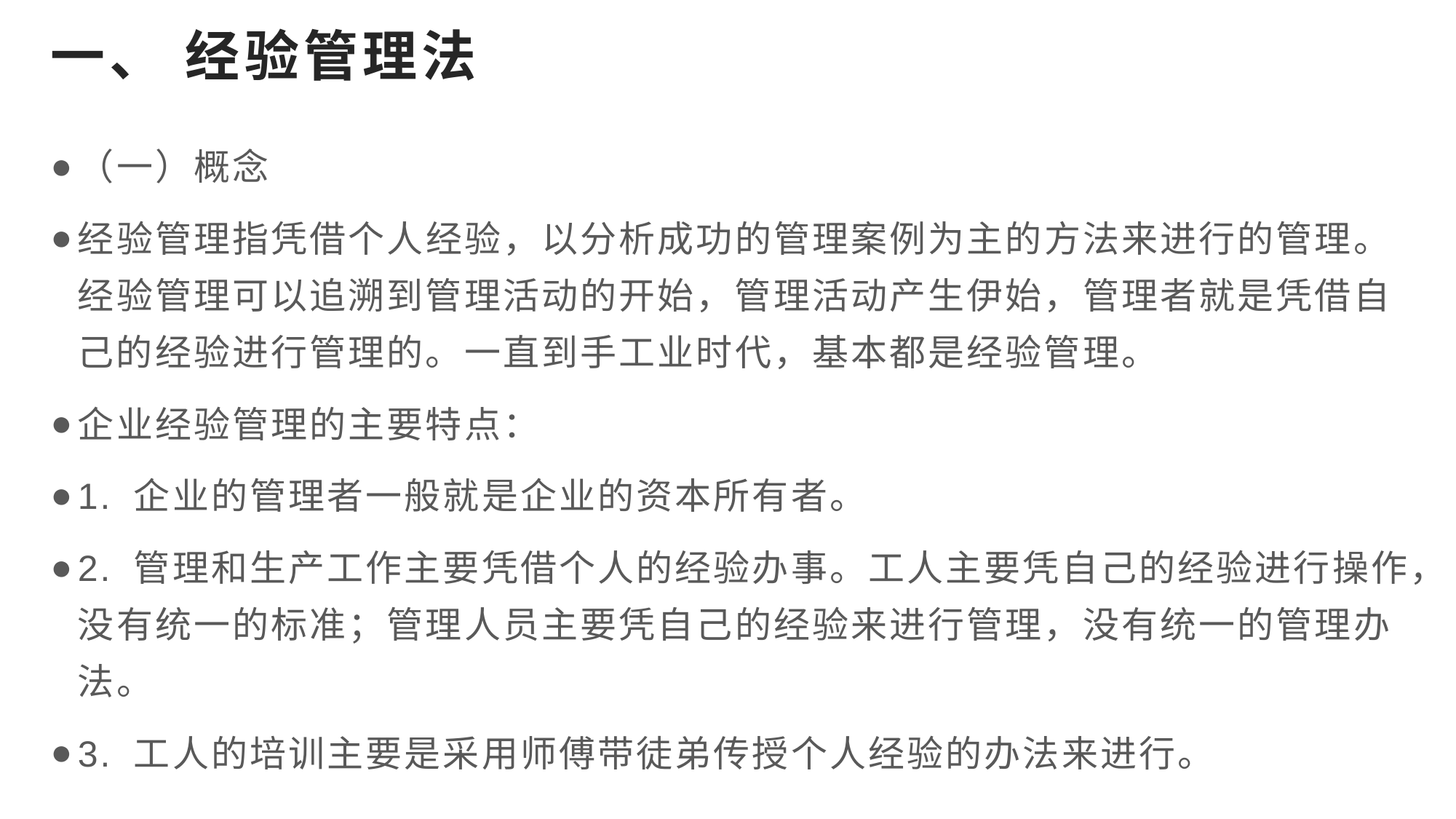

# 一、 经验管理法
（一）概念
经验管理指凭借个人经验，以分析成功的管理案例为主的方法来进行的管理。经验管理可以追溯到管理活动的开始，管理活动产生伊始，管理者就是凭借自己的经验进行管理的。一直到手工业时代，基本都是经验管理。
企业经验管理的主要特点：
1. 企业的管理者一般就是企业的资本所有者。
2. 管理和生产工作主要凭借个人的经验办事。工人主要凭自己的经验进行操作，没有统一的标准；管理人员主要凭自己的经验来进行管理，没有统一的管理办法。
3. 工人的培训主要是采用师傅带徒弟传授个人经验的办法来进行。